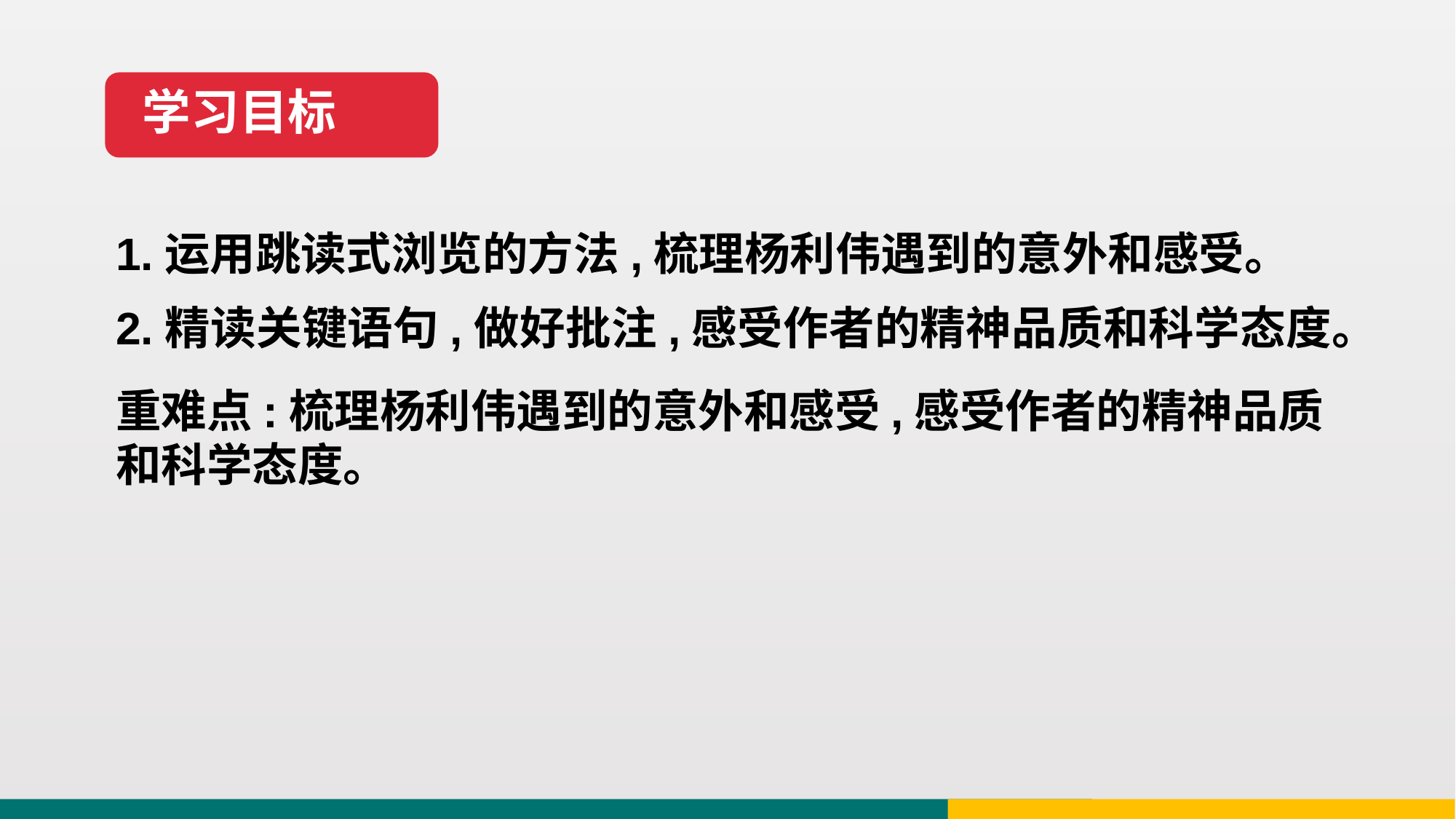

学习目标
1.运用跳读式浏览的方法,梳理杨利伟遇到的意外和感受。
2.精读关键语句,做好批注,感受作者的精神品质和科学态度。
重难点:梳理杨利伟遇到的意外和感受,感受作者的精神品质和科学态度。